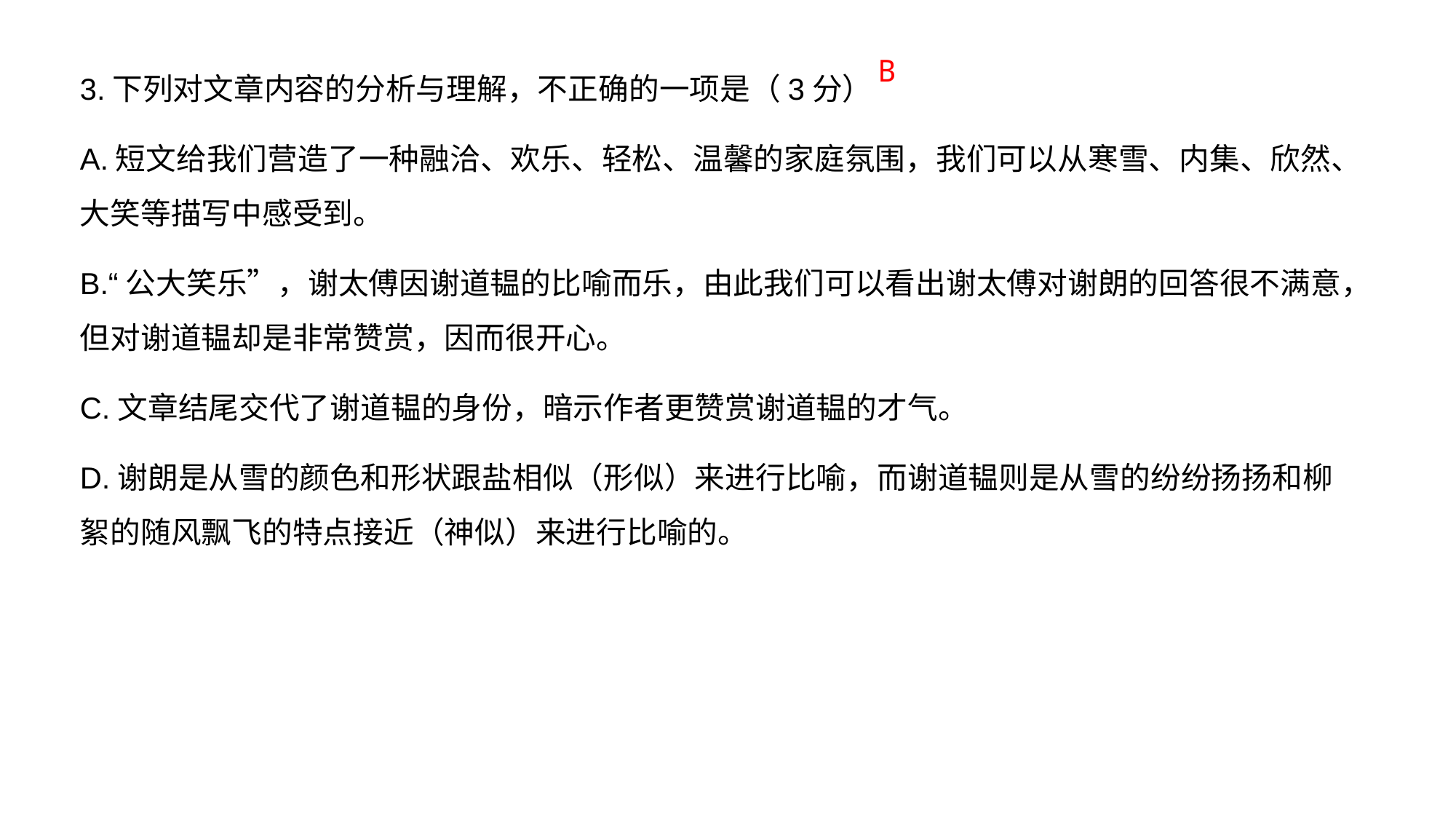

3.下列对文章内容的分析与理解，不正确的一项是（3分）
A.短文给我们营造了一种融洽、欢乐、轻松、温馨的家庭氛围，我们可以从寒雪、内集、欣然、大笑等描写中感受到。
B.“公大笑乐”，谢太傅因谢道韫的比喻而乐，由此我们可以看出谢太傅对谢朗的回答很不满意，但对谢道韫却是非常赞赏，因而很开心。
C.文章结尾交代了谢道韫的身份，暗示作者更赞赏谢道韫的才气。
D.谢朗是从雪的颜色和形状跟盐相似（形似）来进行比喻，而谢道韫则是从雪的纷纷扬扬和柳絮的随风飘飞的特点接近（神似）来进行比喻的。
B